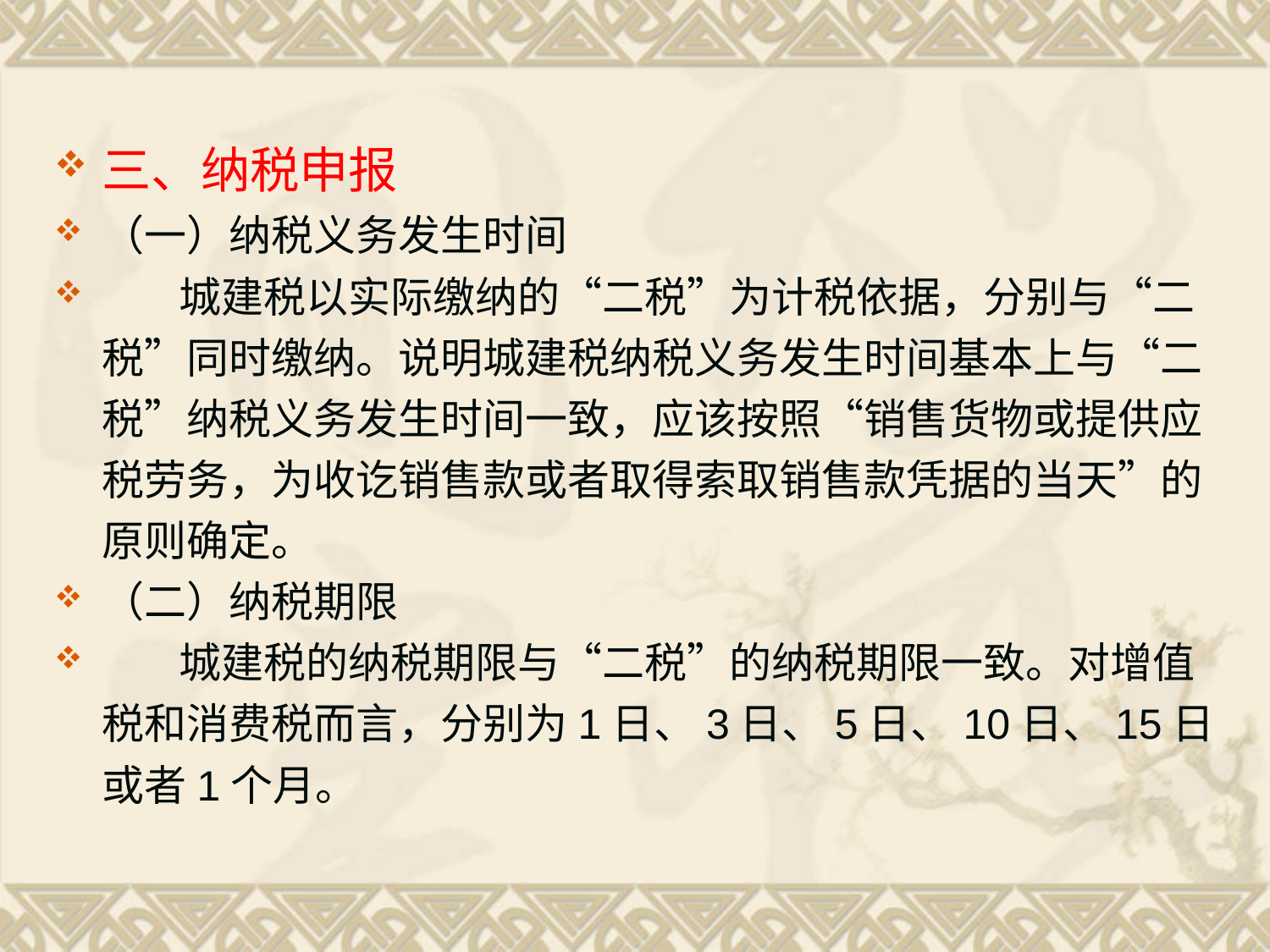

#
三、纳税申报
（一）纳税义务发生时间
       城建税以实际缴纳的“二税”为计税依据，分别与“二税”同时缴纳。说明城建税纳税义务发生时间基本上与“二税”纳税义务发生时间一致，应该按照“销售货物或提供应税劳务，为收讫销售款或者取得索取销售款凭据的当天”的原则确定。
（二）纳税期限
       城建税的纳税期限与“二税”的纳税期限一致。对增值税和消费税而言，分别为1日、3日、5日、10日、15日或者1个月。